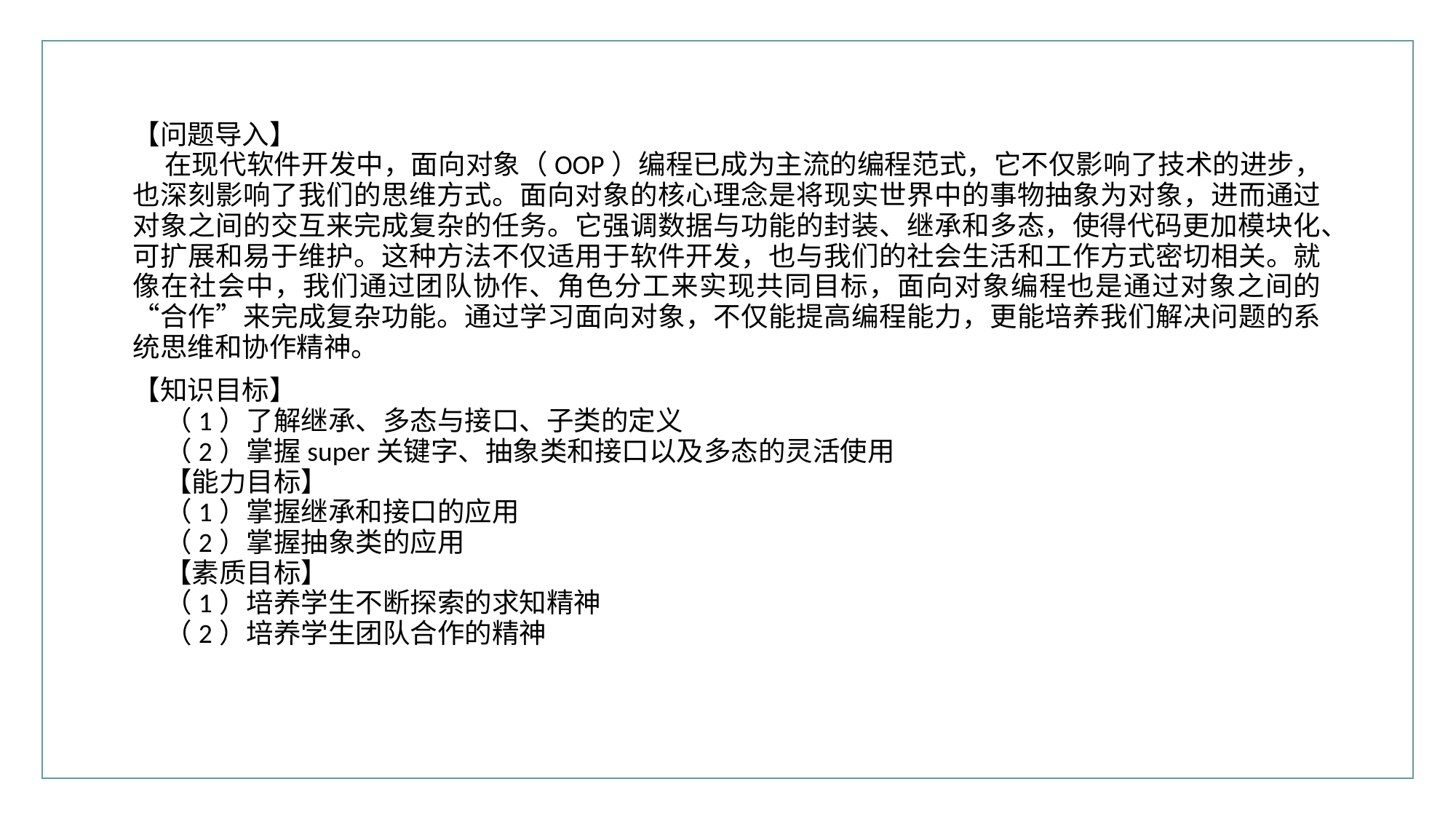

行业PPT模板http://www.XX.com/hangye/

【问题导入】
在现代软件开发中，面向对象（OOP）编程已成为主流的编程范式，它不仅影响了技术的进步，也深刻影响了我们的思维方式。面向对象的核心理念是将现实世界中的事物抽象为对象，进而通过对象之间的交互来完成复杂的任务。它强调数据与功能的封装、继承和多态，使得代码更加模块化、可扩展和易于维护。这种方法不仅适用于软件开发，也与我们的社会生活和工作方式密切相关。就像在社会中，我们通过团队协作、角色分工来实现共同目标，面向对象编程也是通过对象之间的“合作”来完成复杂功能。通过学习面向对象，不仅能提高编程能力，更能培养我们解决问题的系统思维和协作精神。
【知识目标】
（1）了解继承、多态与接口、子类的定义
（2）掌握super关键字、抽象类和接口以及多态的灵活使用
【能力目标】
（1）掌握继承和接口的应用
（2）掌握抽象类的应用
【素质目标】
（1）培养学生不断探索的求知精神
（2）培养学生团队合作的精神